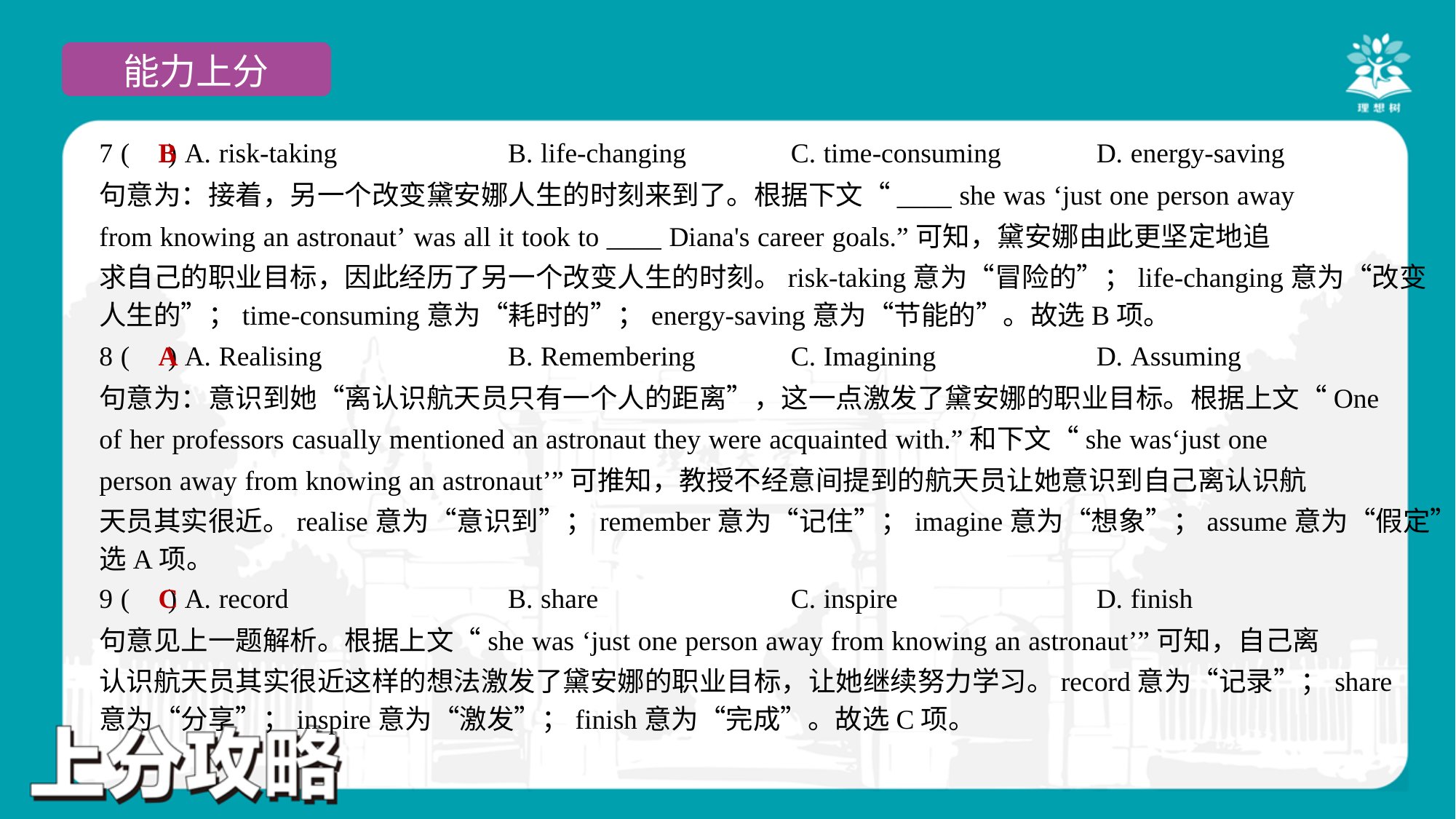

B
7 (     ) A. risk-taking	B. life-changing	C. time-consuming	D. energy-saving
句意为：接着，另一个改变黛安娜人生的时刻来到了。根据下文“____ she was ‘just one person away
from knowing an astronaut’ was all it took to ____ Diana's career goals.”可知，黛安娜由此更坚定地追
求自己的职业目标，因此经历了另一个改变人生的时刻。risk-taking意为“冒险的”；life-changing意为“改变
人生的”；time-consuming意为“耗时的”；energy-saving意为“节能的”。故选B项。
A
8 (     ) A. Realising	B. Remembering	C. Imagining	D. Assuming
句意为：意识到她“离认识航天员只有一个人的距离”，这一点激发了黛安娜的职业目标。根据上文“One
of her professors casually mentioned an astronaut they were acquainted with.”和下文“she was‘just one
person away from knowing an astronaut’”可推知，教授不经意间提到的航天员让她意识到自己离认识航
天员其实很近。realise意为“意识到”；remember意为“记住”；imagine意为“想象”；assume意为“假定”。故
选A项。
C
9 (     ) A. record	B. share	C. inspire	D. finish
句意见上一题解析。根据上文“she was ‘just one person away from knowing an astronaut’”可知，自己离
认识航天员其实很近这样的想法激发了黛安娜的职业目标，让她继续努力学习。record意为“记录”；share
意为“分享”；inspire意为“激发”；finish意为“完成”。故选C项。